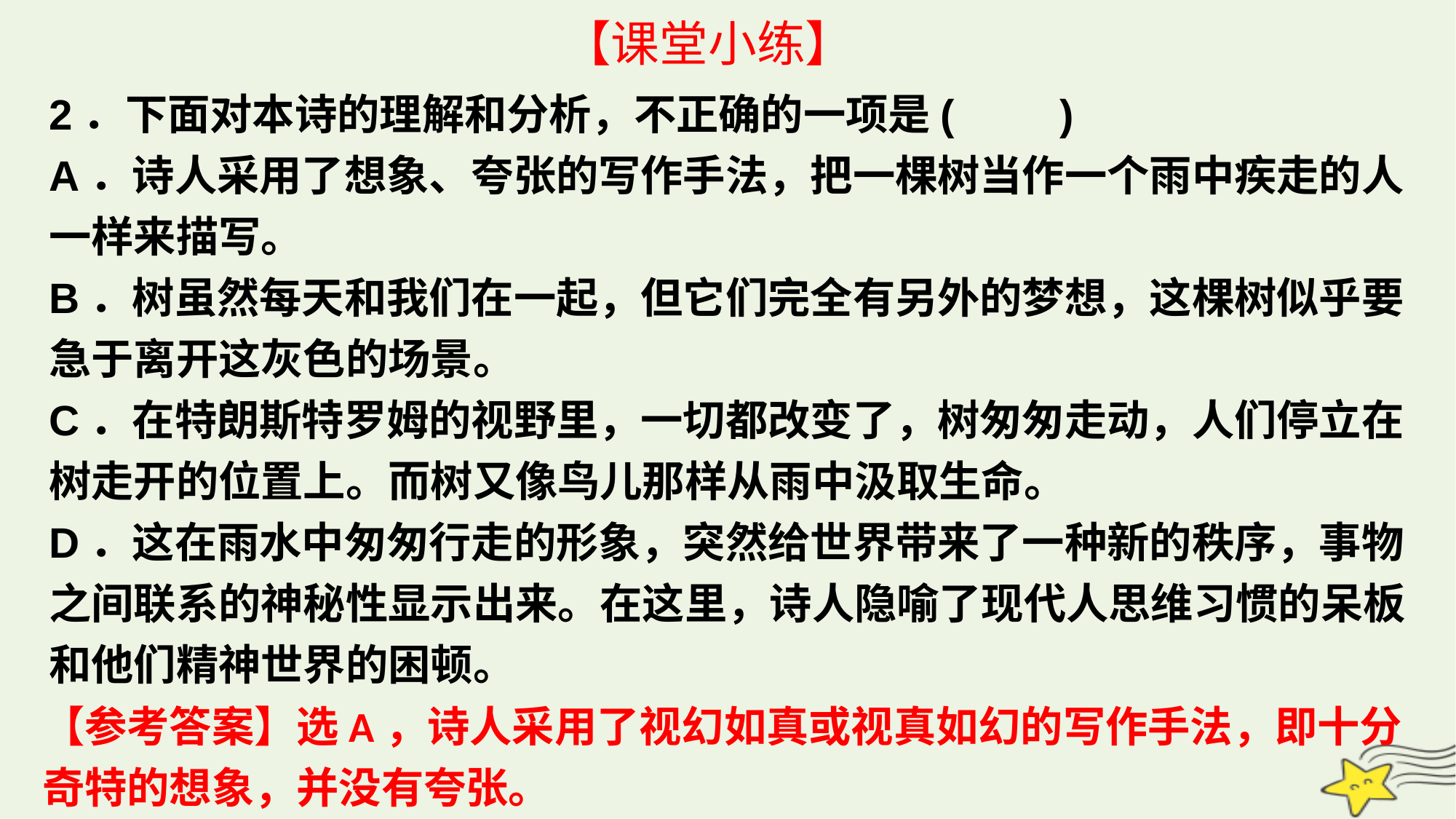

【课堂小练】
2．下面对本诗的理解和分析，不正确的一项是(　　)
A．诗人采用了想象、夸张的写作手法，把一棵树当作一个雨中疾走的人一样来描写。
B．树虽然每天和我们在一起，但它们完全有另外的梦想，这棵树似乎要急于离开这灰色的场景。
C．在特朗斯特罗姆的视野里，一切都改变了，树匆匆走动，人们停立在树走开的位置上。而树又像鸟儿那样从雨中汲取生命。
D．这在雨水中匆匆行走的形象，突然给世界带来了一种新的秩序，事物之间联系的神秘性显示出来。在这里，诗人隐喻了现代人思维习惯的呆板和他们精神世界的困顿。
【参考答案】选A，诗人采用了视幻如真或视真如幻的写作手法，即十分奇特的想象，并没有夸张。